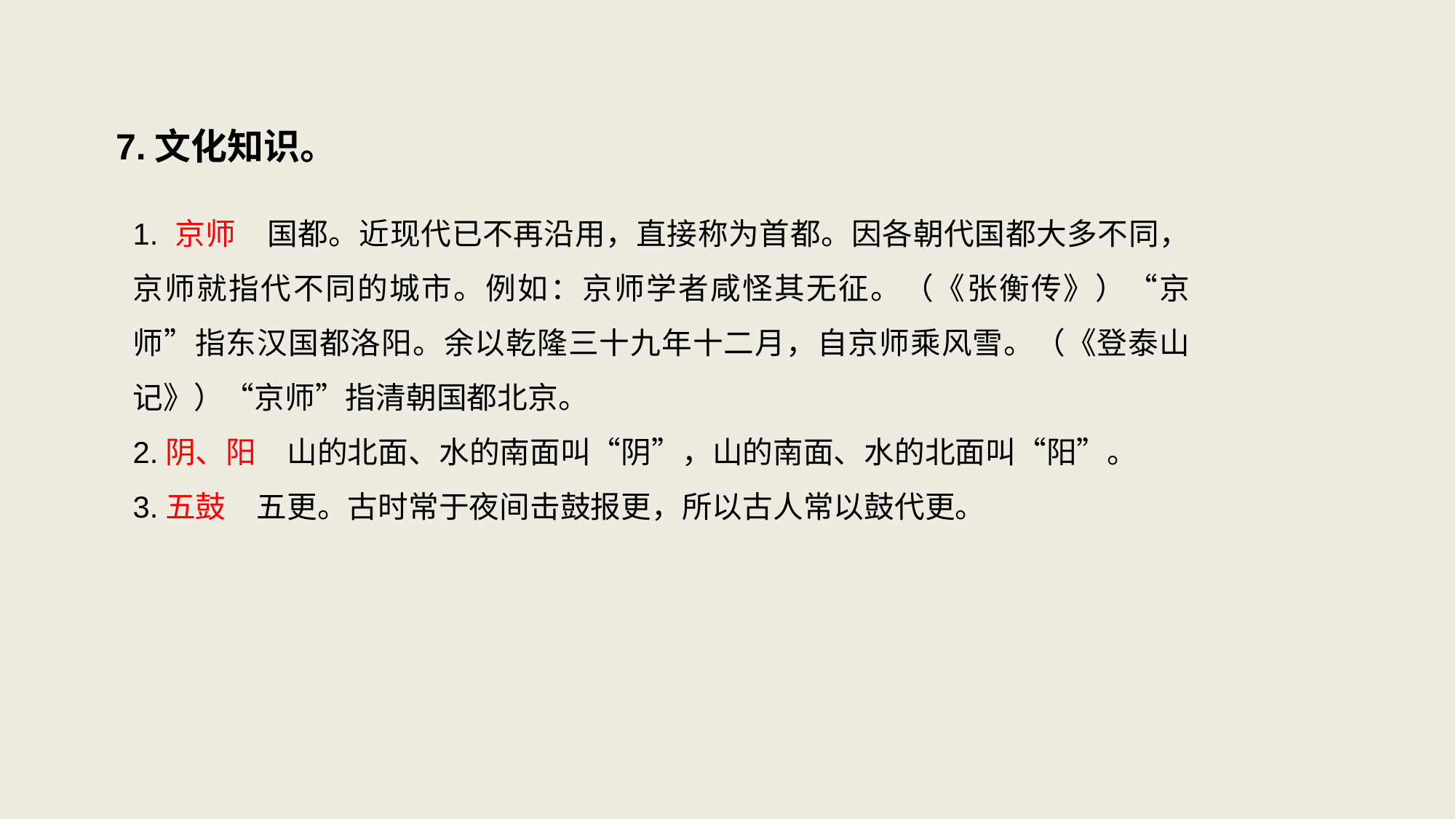

7.文化知识。
1. 京师　国都。近现代已不再沿用，直接称为首都。因各朝代国都大多不同，京师就指代不同的城市。例如：京师学者咸怪其无征。（《张衡传》）“京师”指东汉国都洛阳。余以乾隆三十九年十二月，自京师乘风雪。（《登泰山记》）“京师”指清朝国都北京。
2.阴、阳　山的北面、水的南面叫“阴”，山的南面、水的北面叫“阳”。
3.五鼓　五更。古时常于夜间击鼓报更，所以古人常以鼓代更。